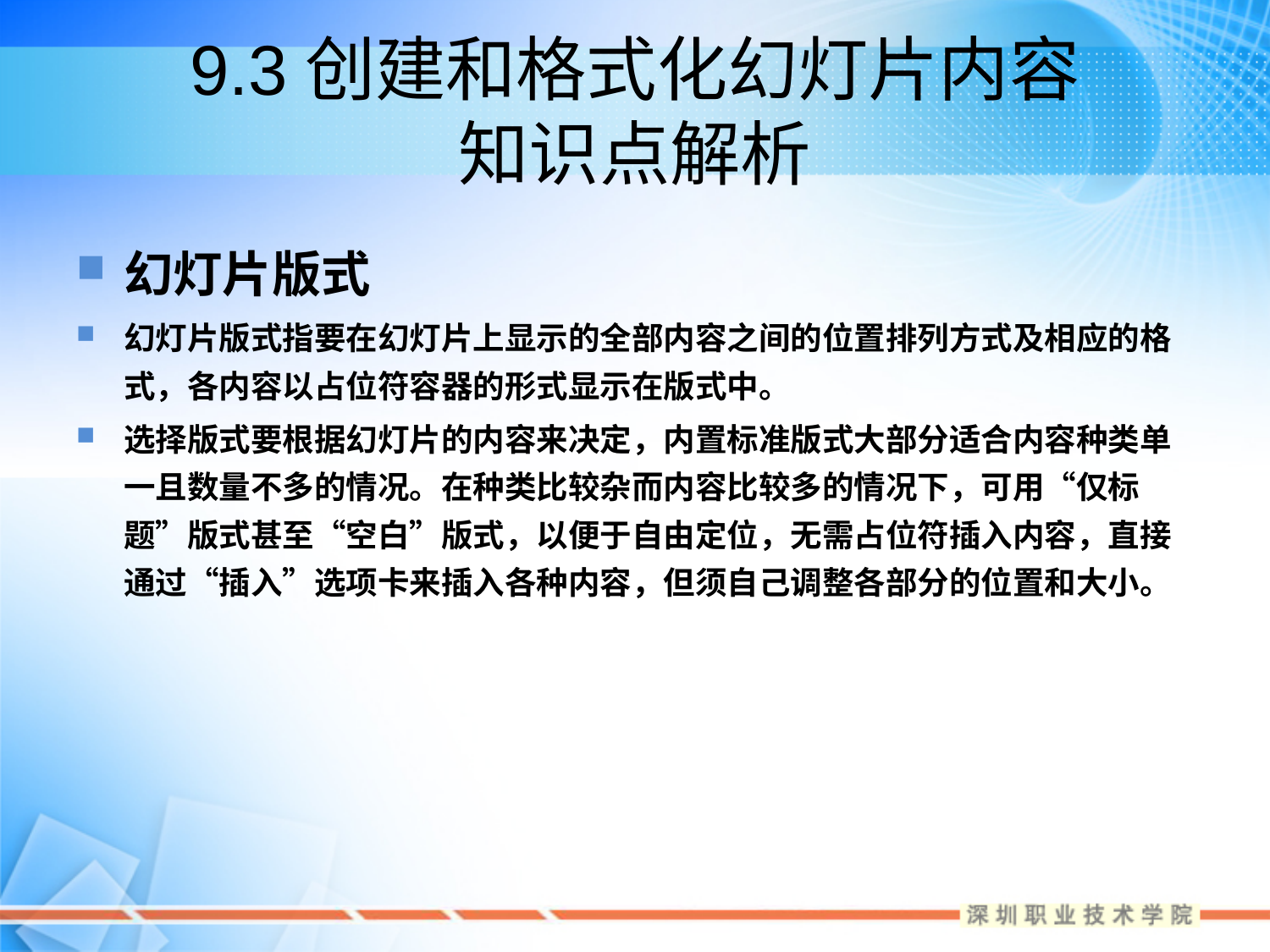

# 9.3创建和格式化幻灯片内容 知识点解析
幻灯片版式
幻灯片版式指要在幻灯片上显示的全部内容之间的位置排列方式及相应的格式，各内容以占位符容器的形式显示在版式中。
选择版式要根据幻灯片的内容来决定，内置标准版式大部分适合内容种类单一且数量不多的情况。在种类比较杂而内容比较多的情况下，可用“仅标题”版式甚至“空白”版式，以便于自由定位，无需占位符插入内容，直接通过“插入”选项卡来插入各种内容，但须自己调整各部分的位置和大小。